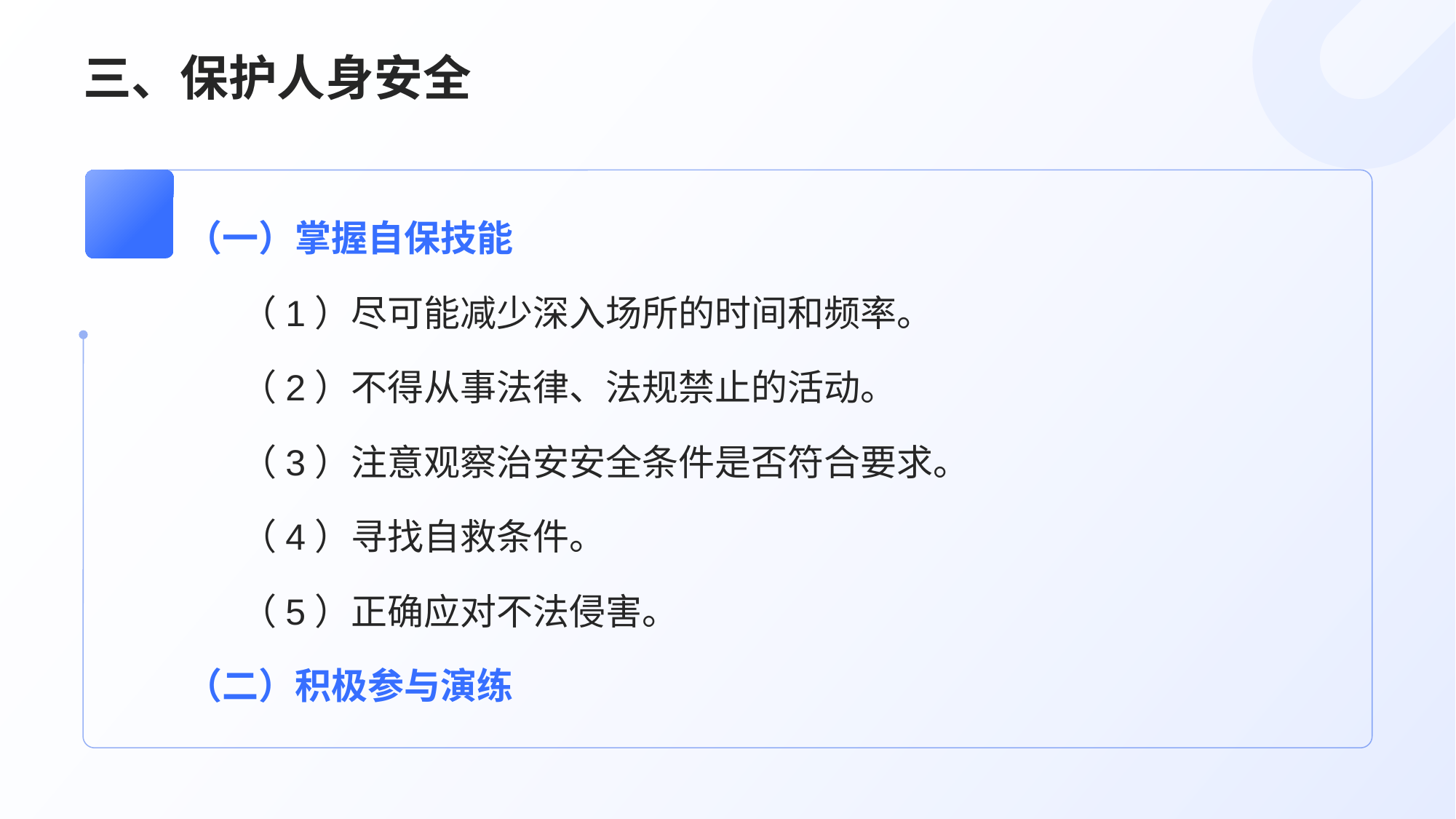

# 三、保护人身安全

（一）掌握自保技能
（1）尽可能减少深入场所的时间和频率。
（2）不得从事法律、法规禁止的活动。
（3）注意观察治安安全条件是否符合要求。
（4）寻找自救条件。
（5）正确应对不法侵害。
（二）积极参与演练